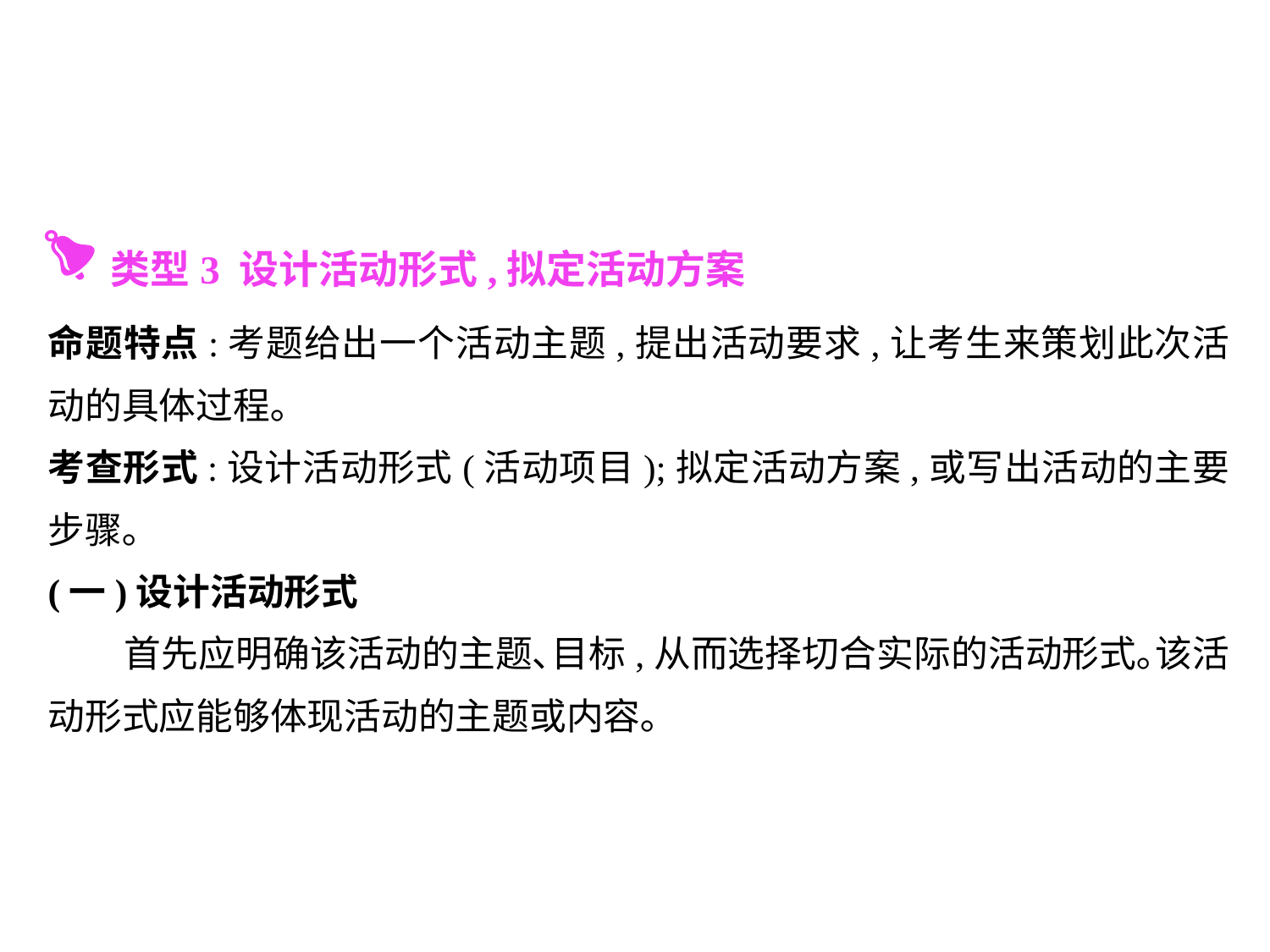

类型3 设计活动形式,拟定活动方案

命题特点:考题给出一个活动主题,提出活动要求,让考生来策划此次活动的具体过程｡
考查形式:设计活动形式(活动项目);拟定活动方案,或写出活动的主要步骤｡
(一)设计活动形式
        首先应明确该活动的主题､目标,从而选择切合实际的活动形式｡该活动形式应能够体现活动的主题或内容｡